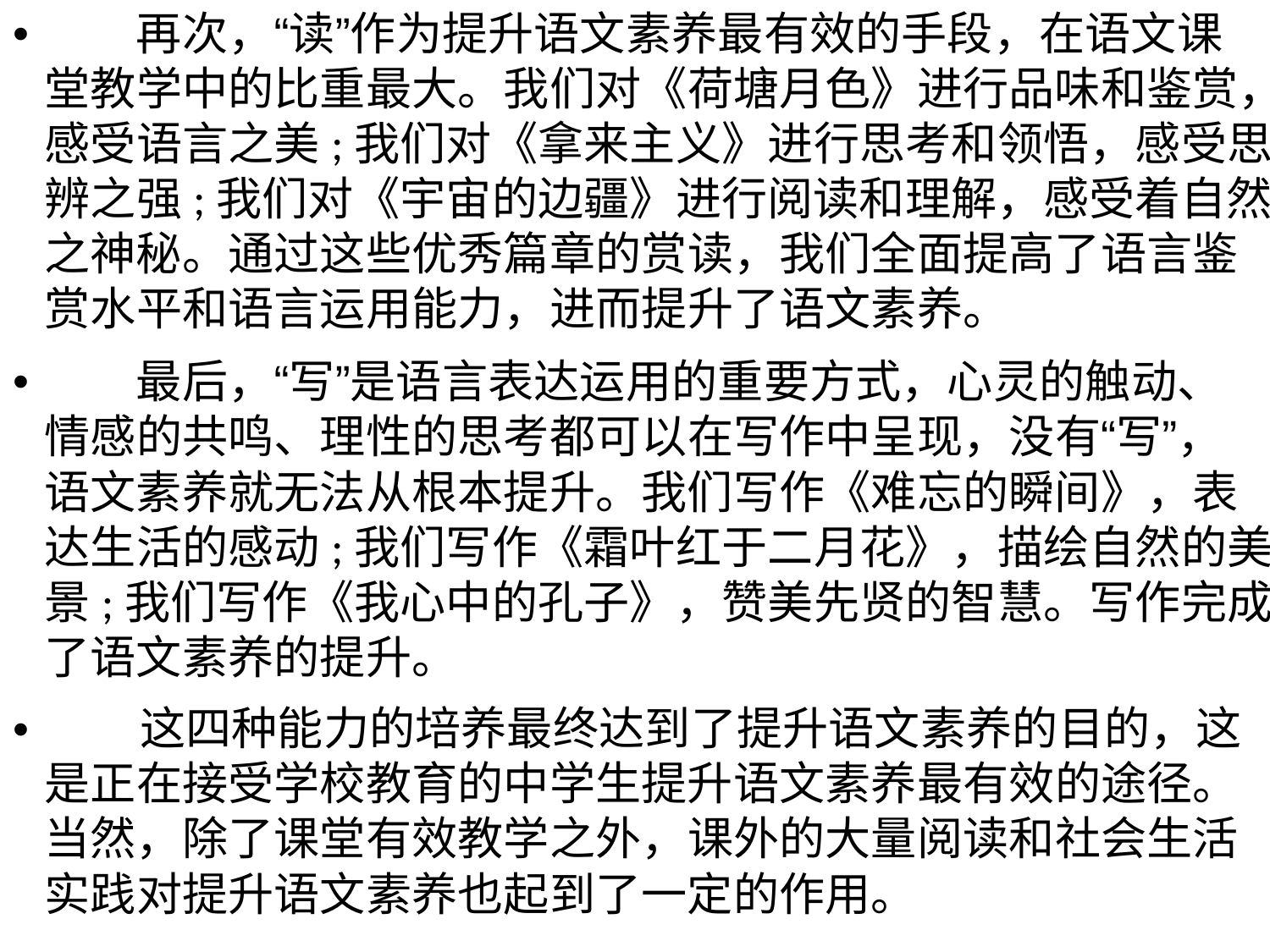

•
•
再次，“读”作为提升语文素养最有效的手段，在语文课
堂教学中的比重最大。我们对《荷塘月色》进行品味和鉴赏，
感受语言之美;我们对《拿来主义》进行思考和领悟，感受思
辨之强;我们对《宇宙的边疆》进行阅读和理解，感受着自然
之神秘。通过这些优秀篇章的赏读，我们全面提高了语言鉴
赏水平和语言运用能力，进而提升了语文素养。
最后，“写”是语言表达运用的重要方式，心灵的触动、
情感的共鸣、理性的思考都可以在写作中呈现，没有“写”，
语文素养就无法从根本提升。我们写作《难忘的瞬间》，表
达生活的感动;我们写作《霜叶红于二月花》，描绘自然的美
景;我们写作《我心中的孔子》，赞美先贤的智慧。写作完成
了语文素养的提升。
• 这四种能力的培养最终达到了提升语文素养的目的，这
是正在接受学校教育的中学生提升语文素养最有效的途径。
当然，除了课堂有效教学之外，课外的大量阅读和社会生活
实践对提升语文素养也起到了一定的作用。